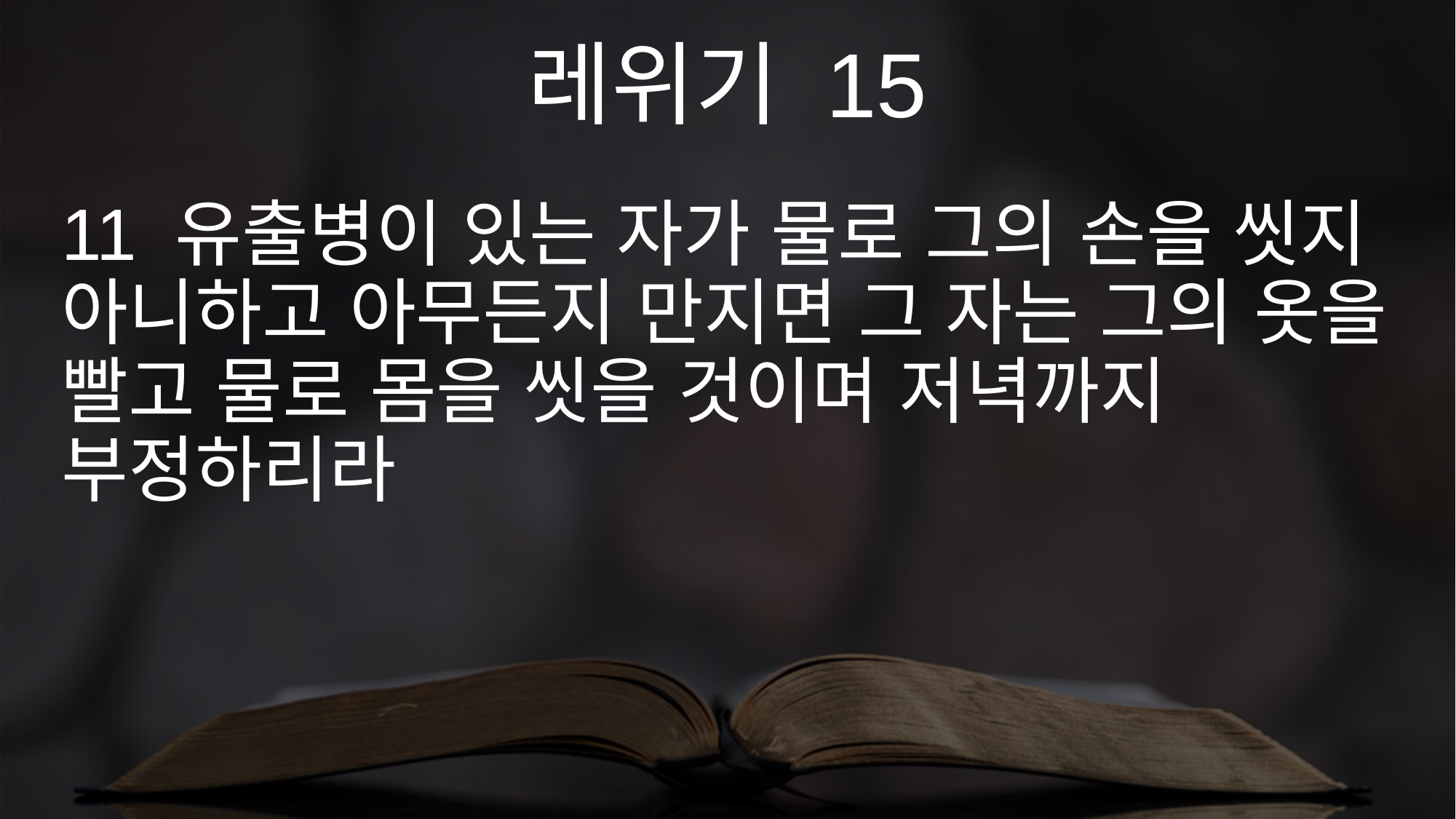

레위기 15
11 유출병이 있는 자가 물로 그의 손을 씻지 아니하고 아무든지 만지면 그 자는 그의 옷을 빨고 물로 몸을 씻을 것이며 저녁까지 부정하리라